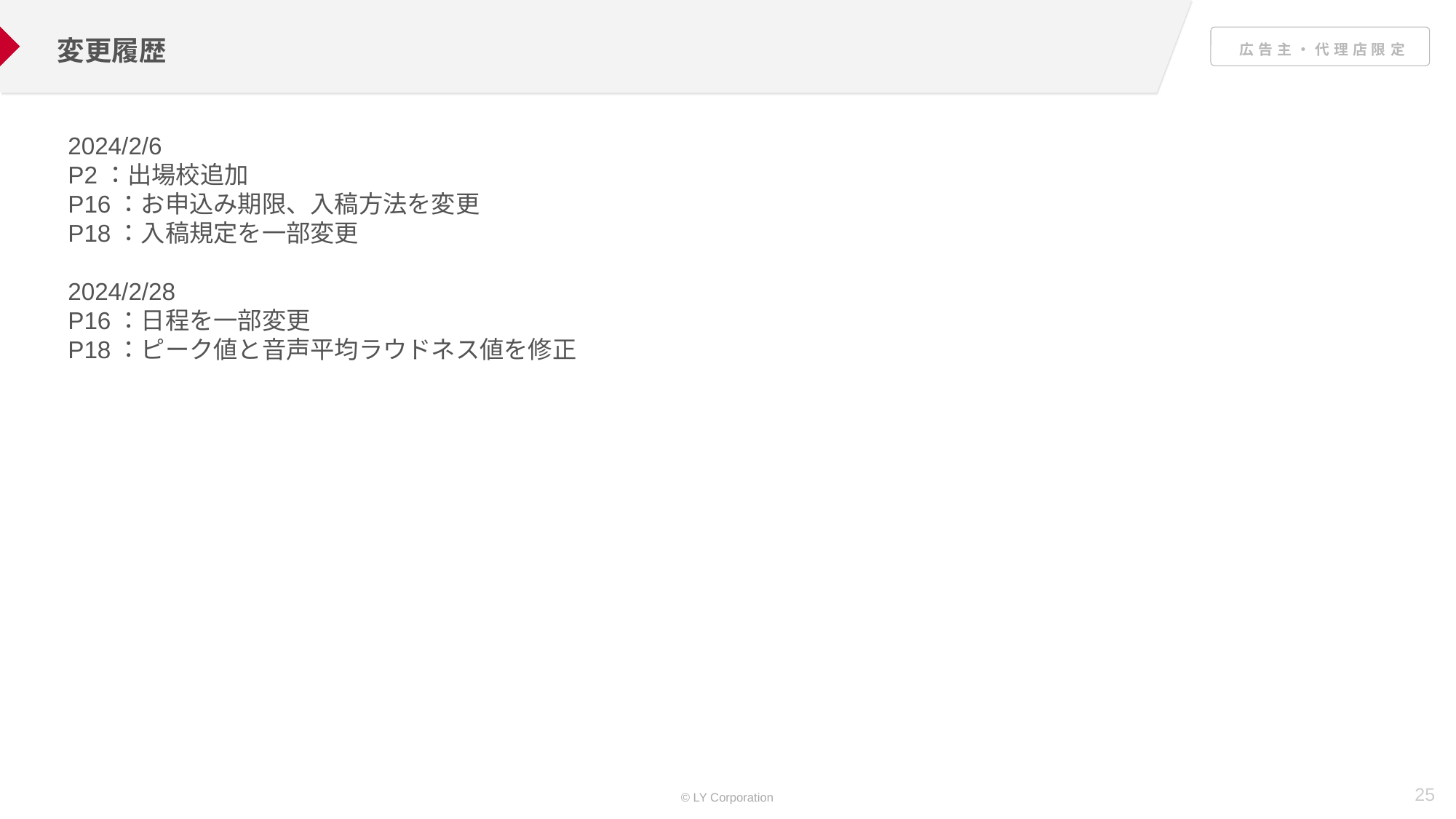

変更履歴
2024/2/6
P2：出場校追加
P16：お申込み期限、入稿方法を変更
P18：入稿規定を一部変更

2024/2/28
P16：日程を一部変更
P18：ピーク値と音声平均ラウドネス値を修正